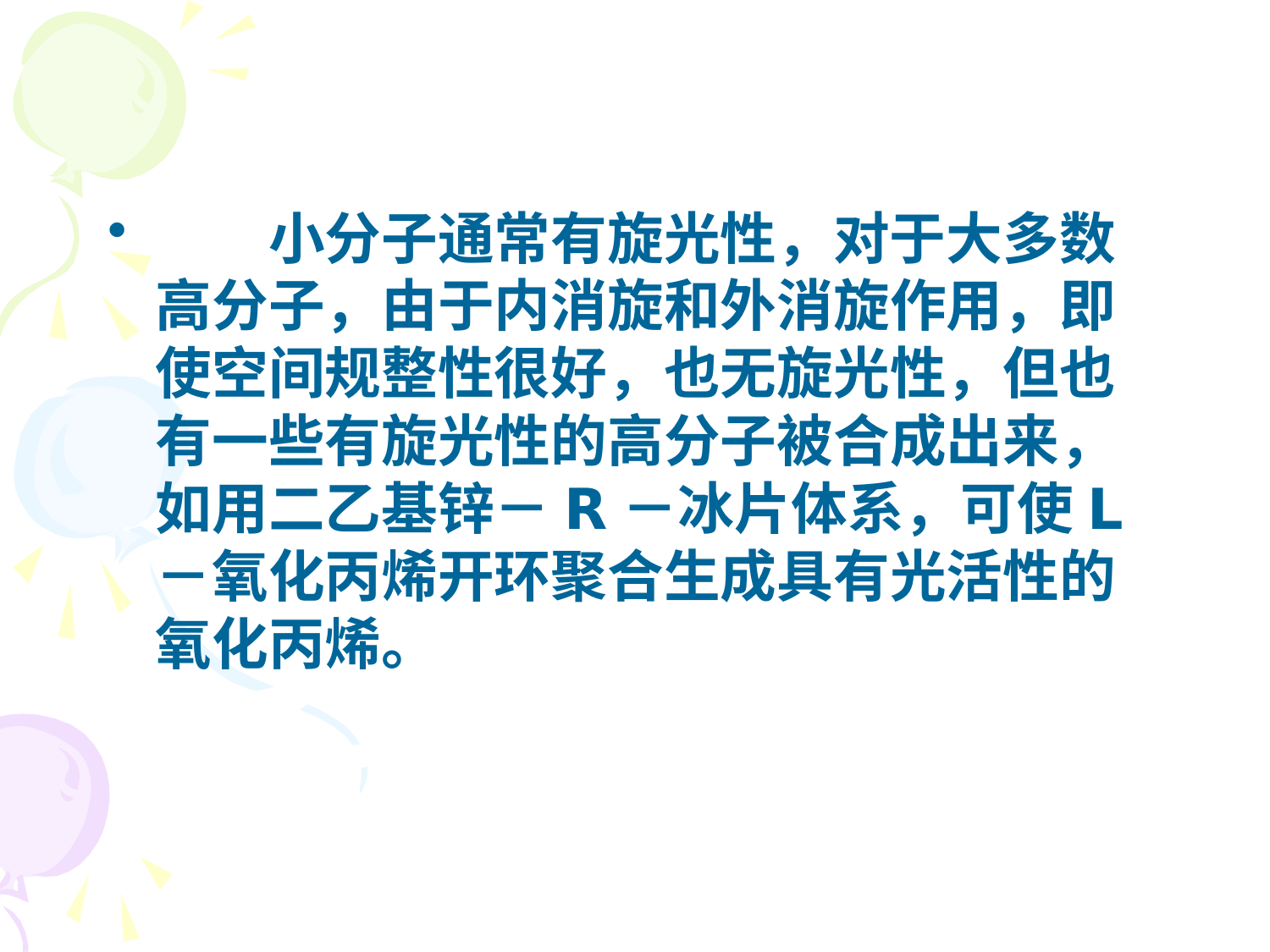

小分子通常有旋光性，对于大多数高分子，由于内消旋和外消旋作用，即使空间规整性很好，也无旋光性，但也有一些有旋光性的高分子被合成出来，如用二乙基锌－R－冰片体系，可使L－氧化丙烯开环聚合生成具有光活性的氧化丙烯。